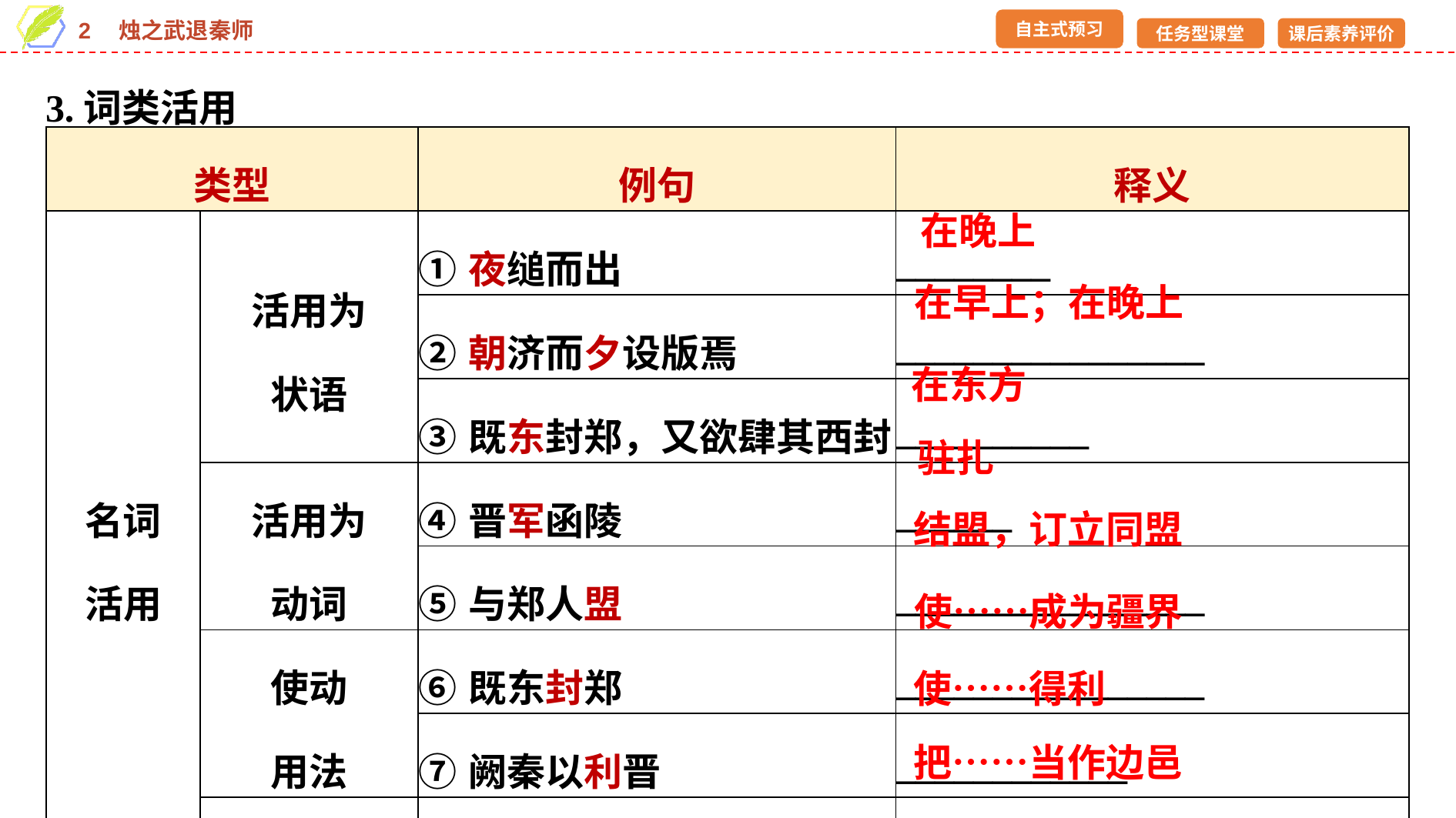

3.词类活用
| 类型 |  | 例句 | 释义 |
| --- | --- | --- | --- |
| 名词 活用 | 活用为 状语 | ①夜缒而出 | \_\_\_\_\_\_\_\_ |
|  |  | ②朝济而夕设版焉 | \_\_\_\_\_\_\_\_\_\_\_\_\_\_\_\_ |
|  |  | ③既东封郑，又欲肆其西封 | \_\_\_\_\_\_\_\_\_\_ |
|  | 活用为 动词 | ④晋军函陵 | \_\_\_\_\_\_ |
|  |  | ⑤与郑人盟 | \_\_\_\_\_\_\_\_\_\_\_\_\_\_\_\_ |
|  | 使动 用法 | ⑥既东封郑 | \_\_\_\_\_\_\_\_\_\_\_\_\_\_\_\_ |
|  |  | ⑦阙秦以利晋 | \_\_\_\_\_\_\_\_\_\_\_\_ |
|  | 意动用法 | ⑧越国以鄙远 | \_\_\_\_\_\_\_\_\_\_\_\_\_\_\_\_ |
在晚上
在早上；在晚上
在东方
驻扎
结盟，订立同盟
使……成为疆界
使……得利
把……当作边邑